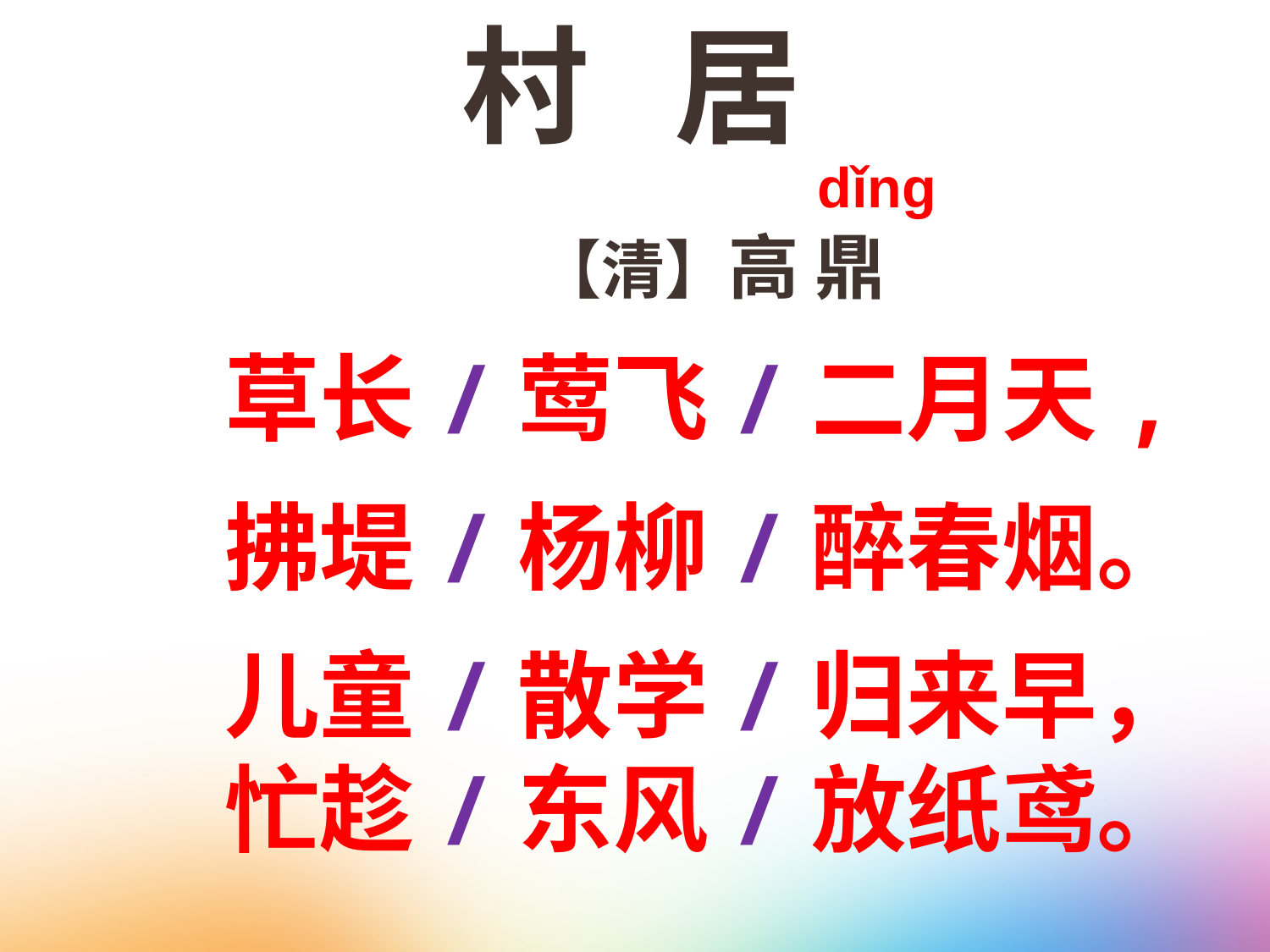

村   居

dǐng

【清】高 鼎
草长/莺飞/二月天,
拂堤/杨柳/醉春烟。
儿童/散学/归来早，
忙趁/东风/放纸鸢。
19